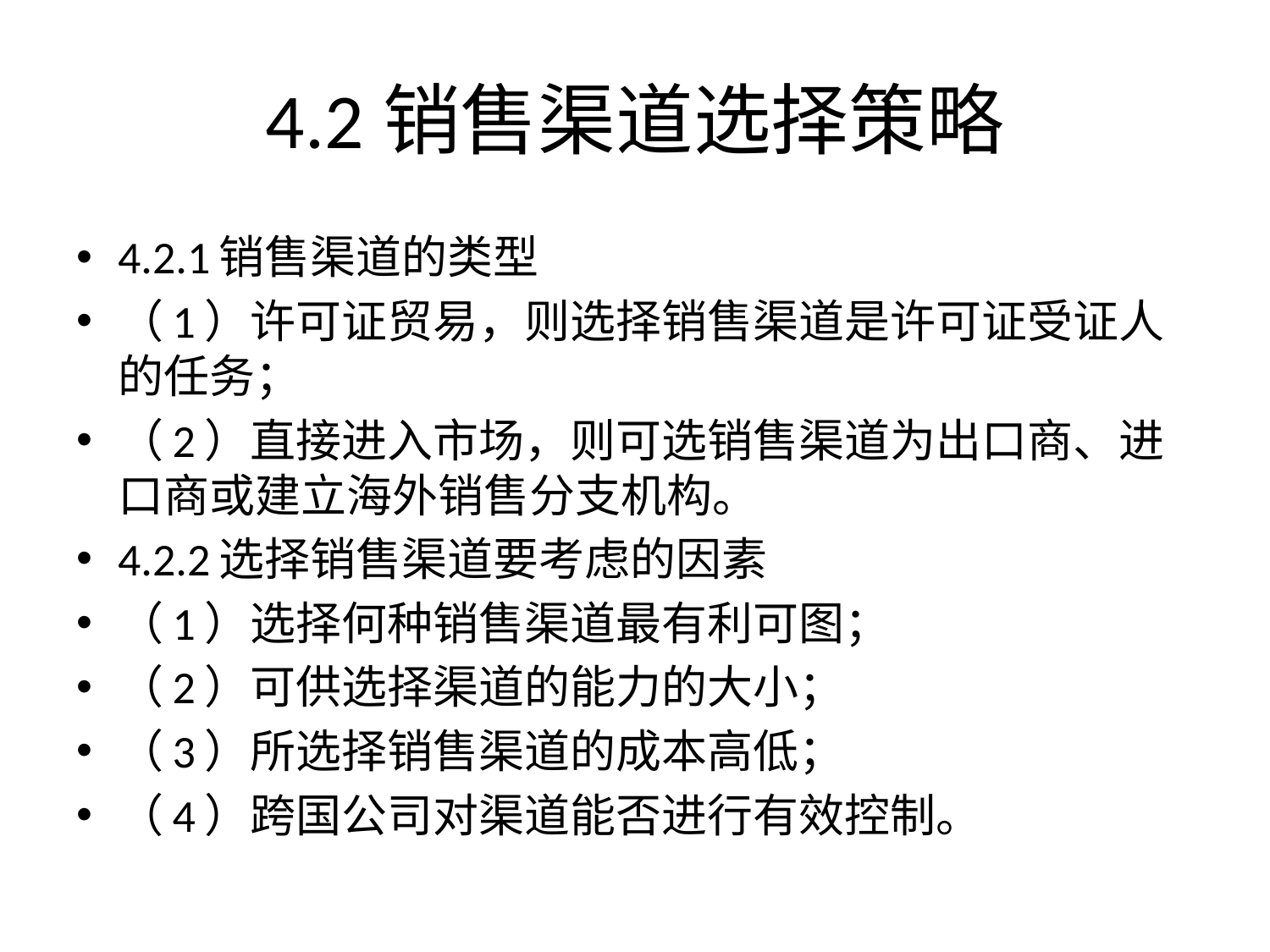

# 4.2销售渠道选择策略
4.2.1销售渠道的类型
（1）许可证贸易，则选择销售渠道是许可证受证人的任务；
（2）直接进入市场，则可选销售渠道为出口商、进口商或建立海外销售分支机构。
4.2.2选择销售渠道要考虑的因素
（1）选择何种销售渠道最有利可图；
（2）可供选择渠道的能力的大小；
（3）所选择销售渠道的成本高低；
（4）跨国公司对渠道能否进行有效控制。